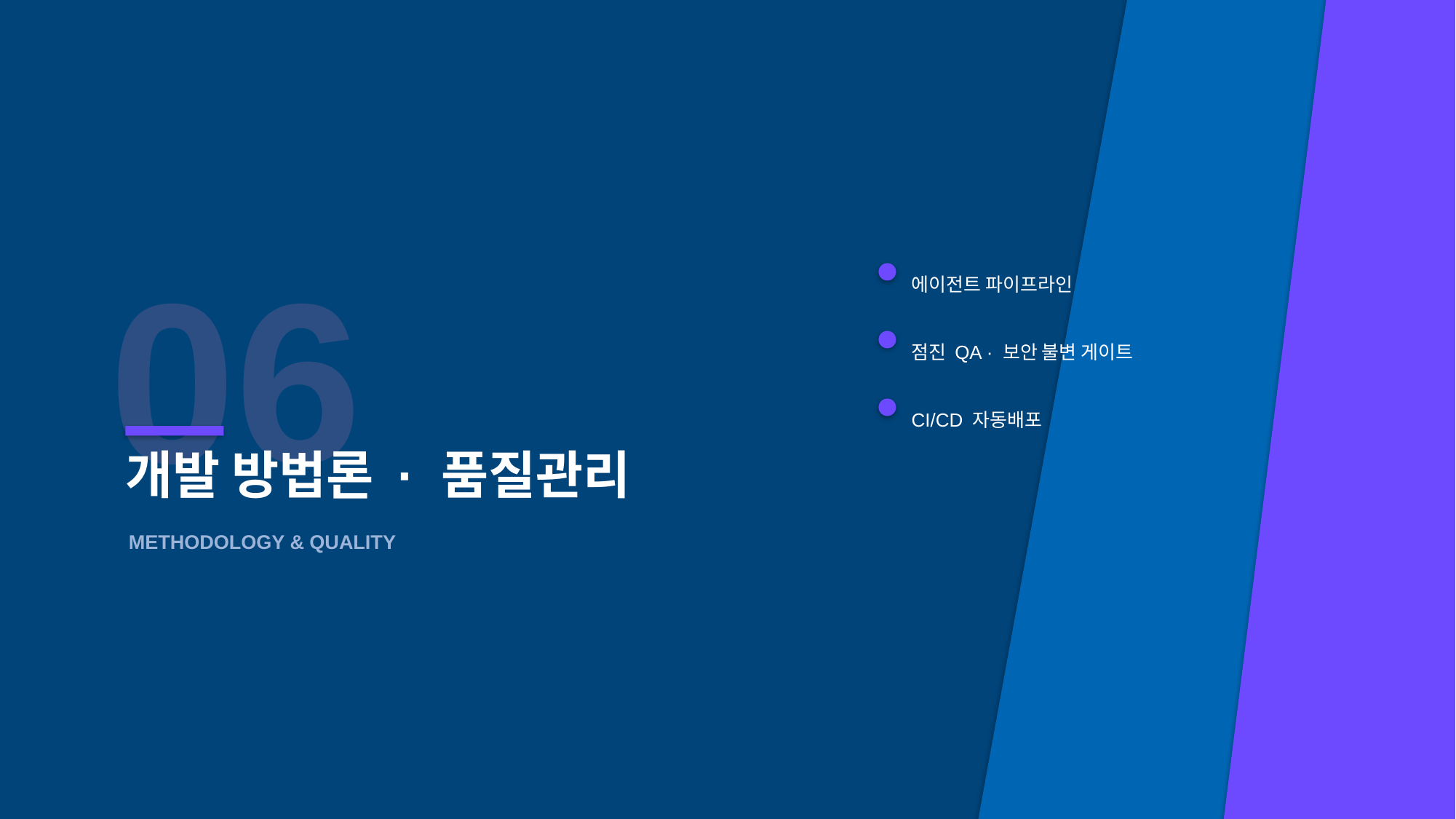

06
에이전트 파이프라인

점진 QA · 보안 불변 게이트

CI/CD 자동배포

개발 방법론 · 품질관리
METHODOLOGY & QUALITY